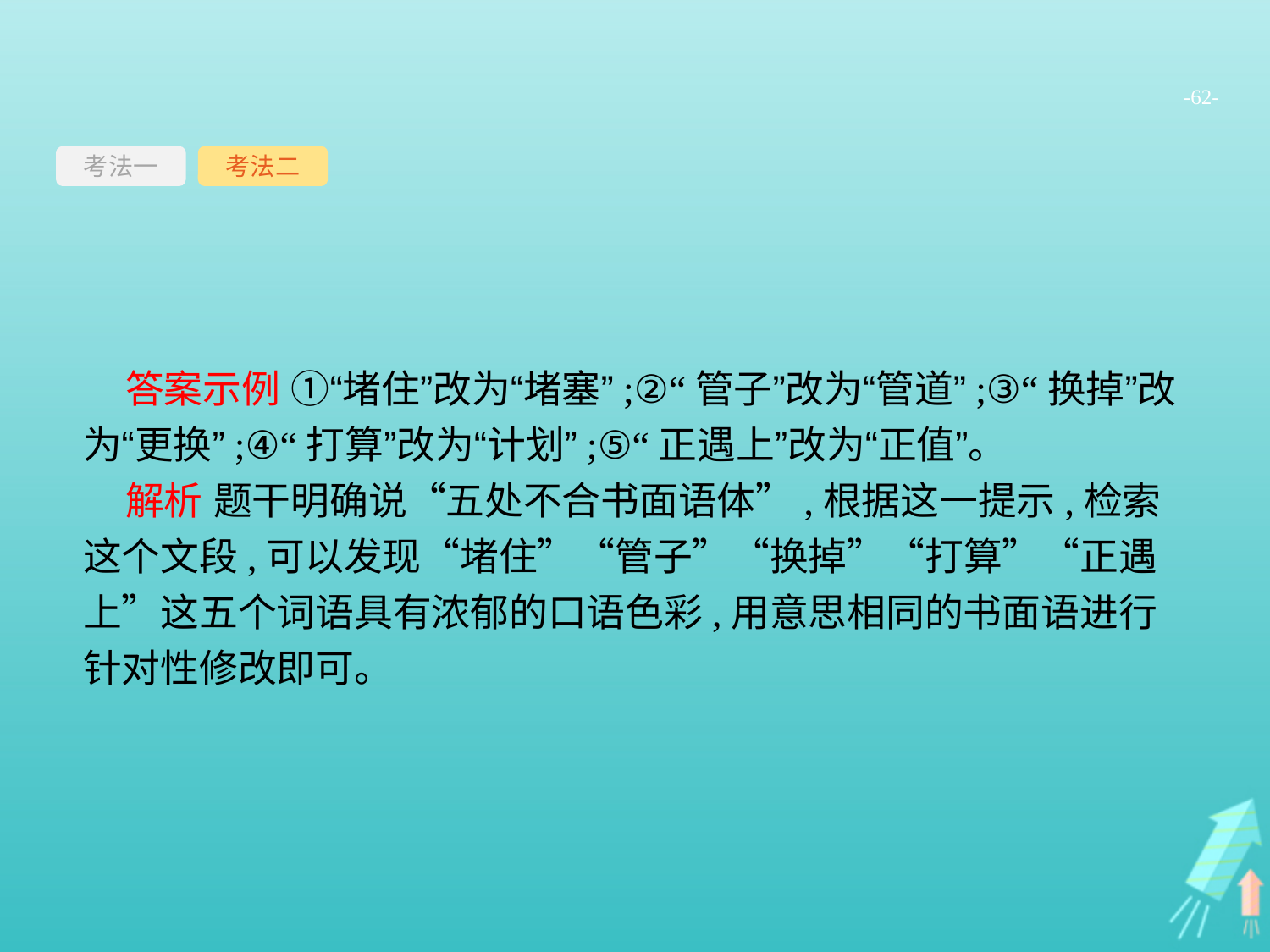

-62-
考法一
考法二
答案示例 ①“堵住”改为“堵塞”;②“管子”改为“管道”;③“换掉”改为“更换”;④“打算”改为“计划”;⑤“正遇上”改为“正值”。
解析 题干明确说“五处不合书面语体”,根据这一提示,检索这个文段,可以发现“堵住”“管子”“换掉”“打算”“正遇上”这五个词语具有浓郁的口语色彩,用意思相同的书面语进行针对性修改即可。